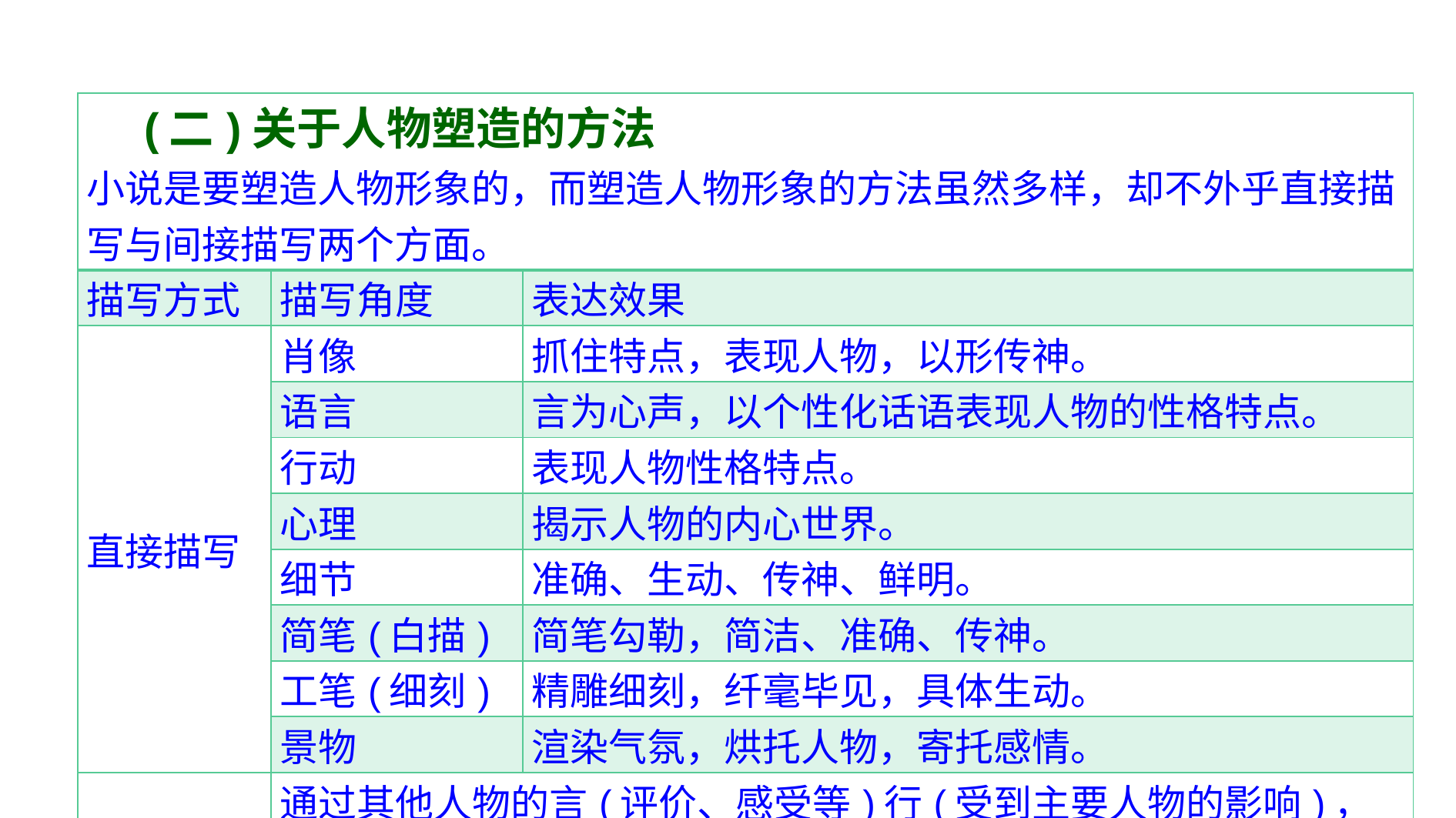

| (二)关于人物塑造的方法 小说是要塑造人物形象的，而塑造人物形象的方法虽然多样，却不外乎直接描写与间接描写两个方面。 |  |  |
| --- | --- | --- |
| 描写方式 | 描写角度 | 表达效果 |
| 直接描写 | 肖像 | 抓住特点，表现人物，以形传神。 |
|  | 语言 | 言为心声，以个性化话语表现人物的性格特点。 |
|  | 行动 | 表现人物性格特点。 |
|  | 心理 | 揭示人物的内心世界。 |
|  | 细节 | 准确、生动、传神、鲜明。 |
|  | 简笔(白描) | 简笔勾勒，简洁、准确、传神。 |
|  | 工笔(细刻) | 精雕细刻，纤毫毕见，具体生动。 |
|  | 景物 | 渲染气氛，烘托人物，寄托感情。 |
| 间接描写 | 通过其他人物的言(评价、感受等)行(受到主要人物的影响)，间接写主要人物。如用有关人物的对话、心理活动、事件叙述等烘托所要描写的主要人物的性格特征。 |  |